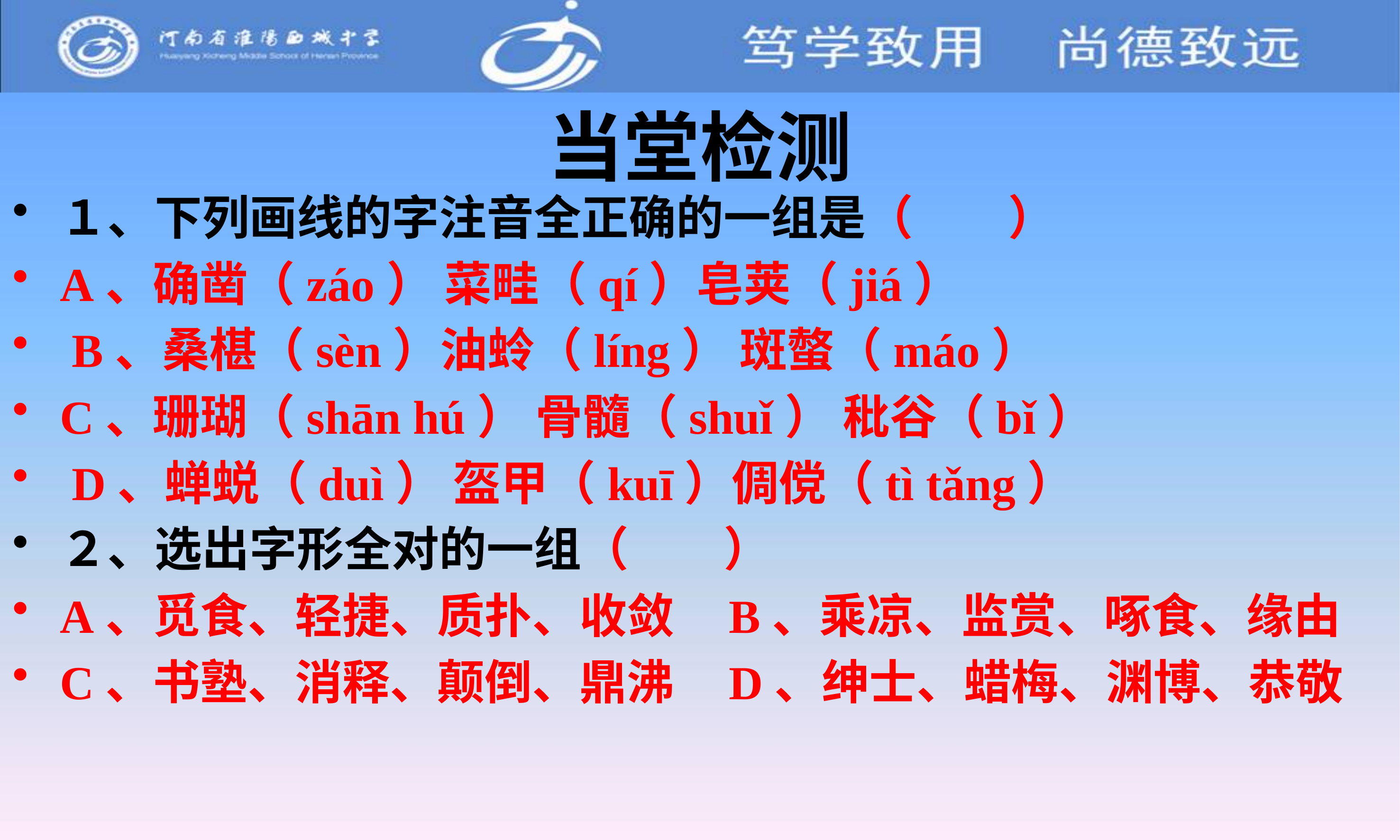

# 当堂检测
１、下列画线的字注音全正确的一组是（　　）
A、确凿（záo） 菜畦（qí）皂荚（jiá）
 B、桑椹（sèn）油蛉（líng） 斑螫（máo）
C、珊瑚（shān hú） 骨髓（shuǐ） 秕谷（bǐ）
 D、蝉蜕（duì） 盔甲（kuī）倜傥（tì tǎng）
２、选出字形全对的一组（　　）
A、觅食、轻捷、质扑、收敛    B、乘凉、监赏、啄食、缘由
C、书塾、消释、颠倒、鼎沸    D、绅士、蜡梅、渊博、恭敬